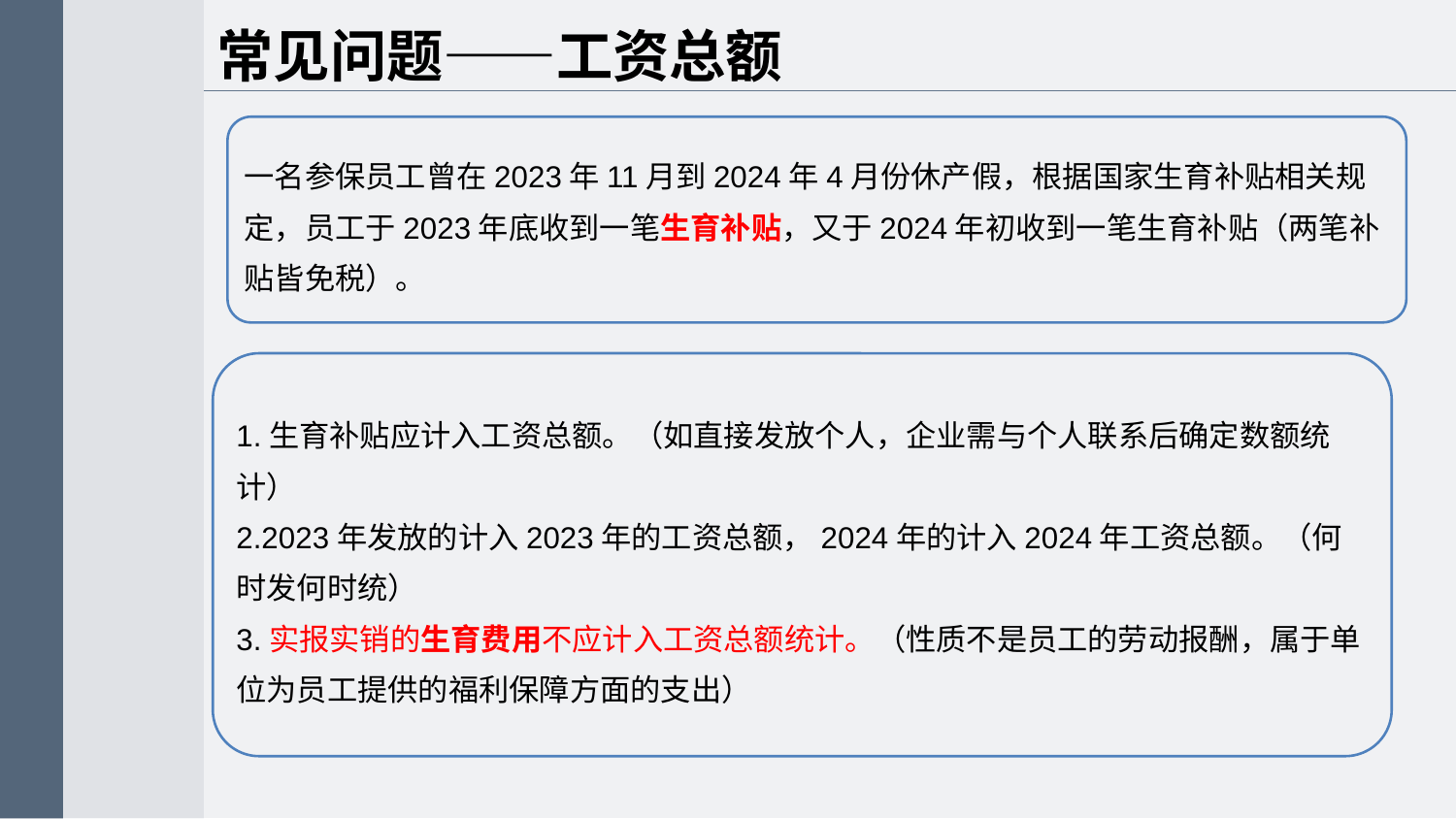

常见问题——工资总额
一名参保员工曾在2023年11月到2024年4月份休产假，根据国家生育补贴相关规定，员工于2023年底收到一笔生育补贴，又于2024年初收到一笔生育补贴（两笔补贴皆免税）。
1.生育补贴应计入工资总额。（如直接发放个人，企业需与个人联系后确定数额统计）
2.2023年发放的计入2023年的工资总额，2024年的计入2024年工资总额。（何时发何时统）
3.实报实销的生育费用不应计入工资总额统计。（性质不是员工的劳动报酬，属于单位为员工提供的福利保障方面的支出）